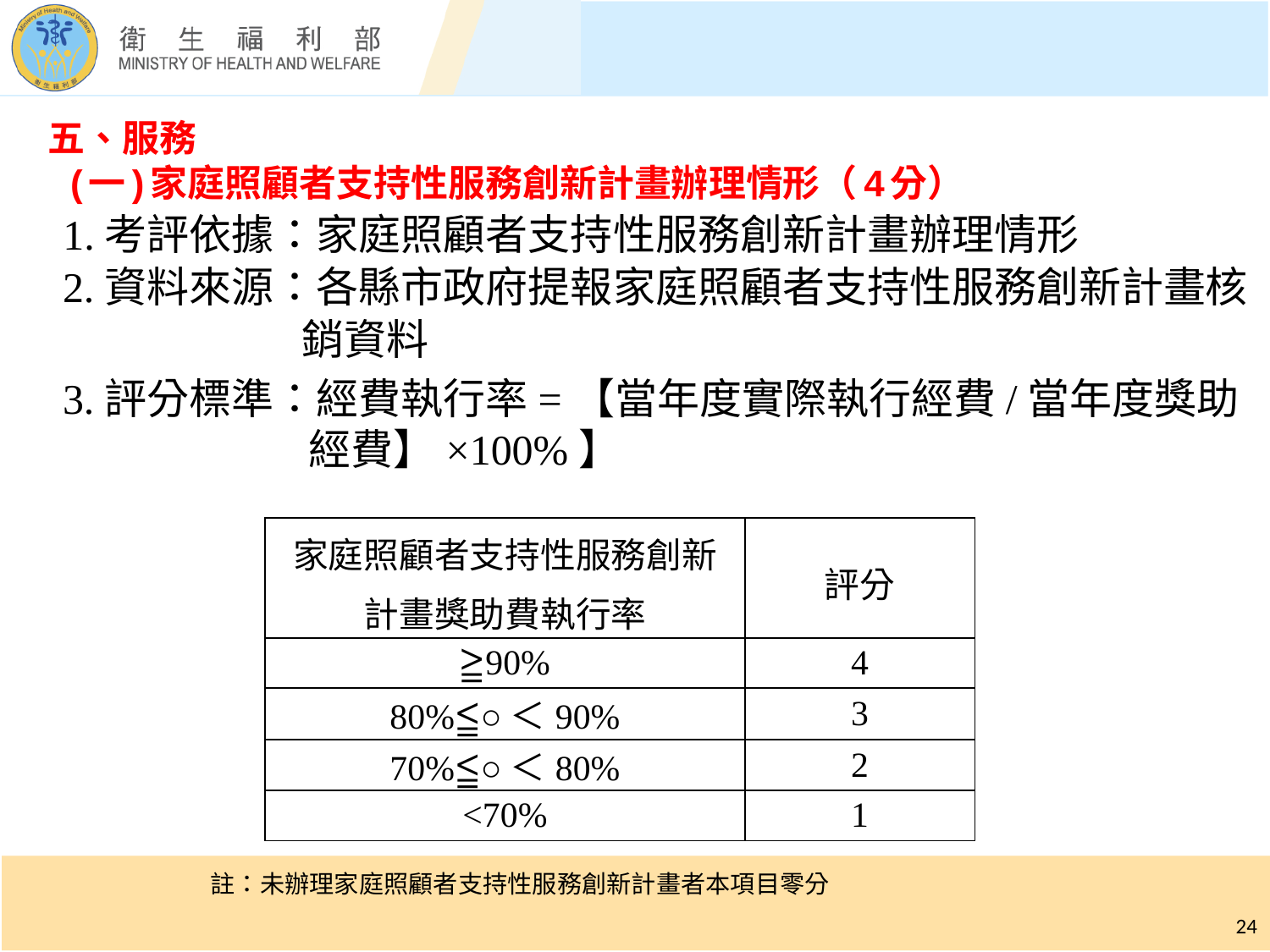

# 五、服務 (一)家庭照顧者支持性服務創新計畫辦理情形（4分）
1.考評依據：家庭照顧者支持性服務創新計畫辦理情形
2.資料來源：各縣市政府提報家庭照顧者支持性服務創新計畫核
                        銷資料
3.評分標準：經費執行率=【當年度實際執行經費/當年度獎助經費】×100%】

| 家庭照顧者支持性服務創新 計畫獎助費執行率 | 評分 |
| --- | --- |
| ≧90% | 4 |
| 80%≦○＜90% | 3 |
| 70%≦○＜80% | 2 |
| <70% | 1 |
註：未辦理家庭照顧者支持性服務創新計畫者本項目零分
24